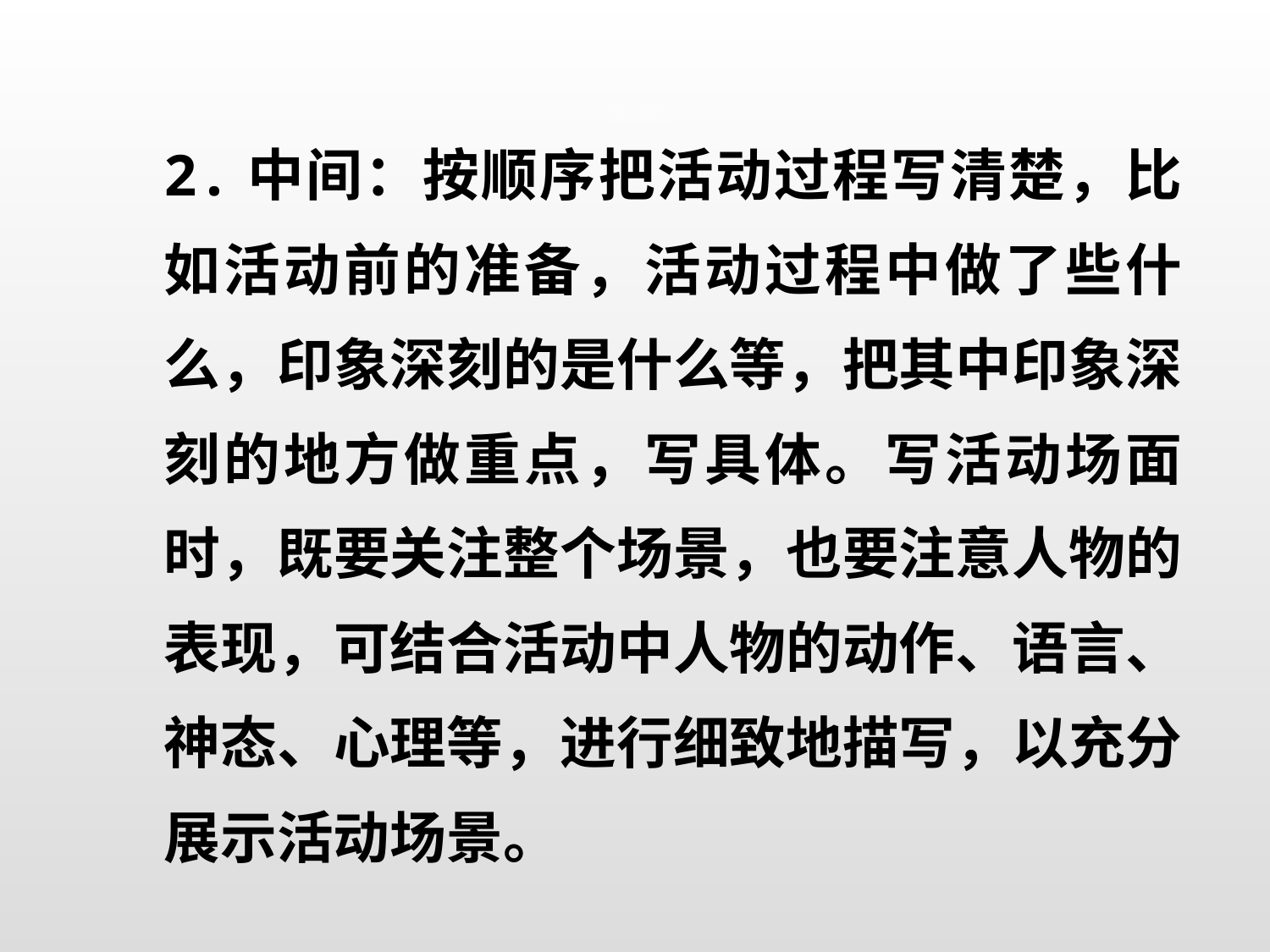

2.中间：按顺序把活动过程写清楚，比如活动前的准备，活动过程中做了些什么，印象深刻的是什么等，把其中印象深刻的地方做重点，写具体。写活动场面时，既要关注整个场景，也要注意人物的表现，可结合活动中人物的动作、语言、神态、心理等，进行细致地描写，以充分展示活动场景。